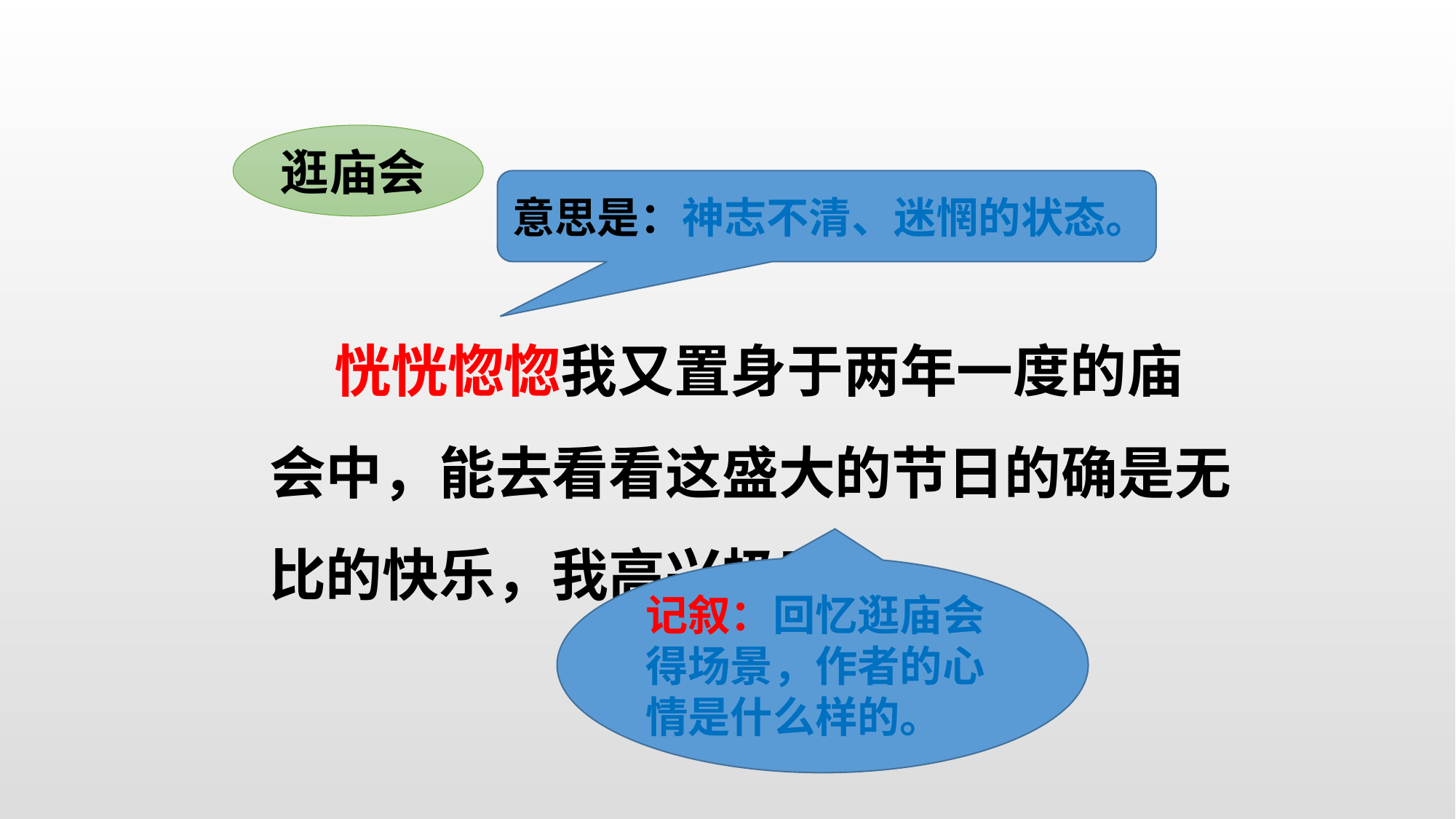

逛庙会
意思是：神志不清、迷惘的状态。
    恍恍惚惚我又置身于两年一度的庙会中，能去看看这盛大的节日的确是无比的快乐，我高兴极了。
记叙：回忆逛庙会得场景，作者的心情是什么样的。